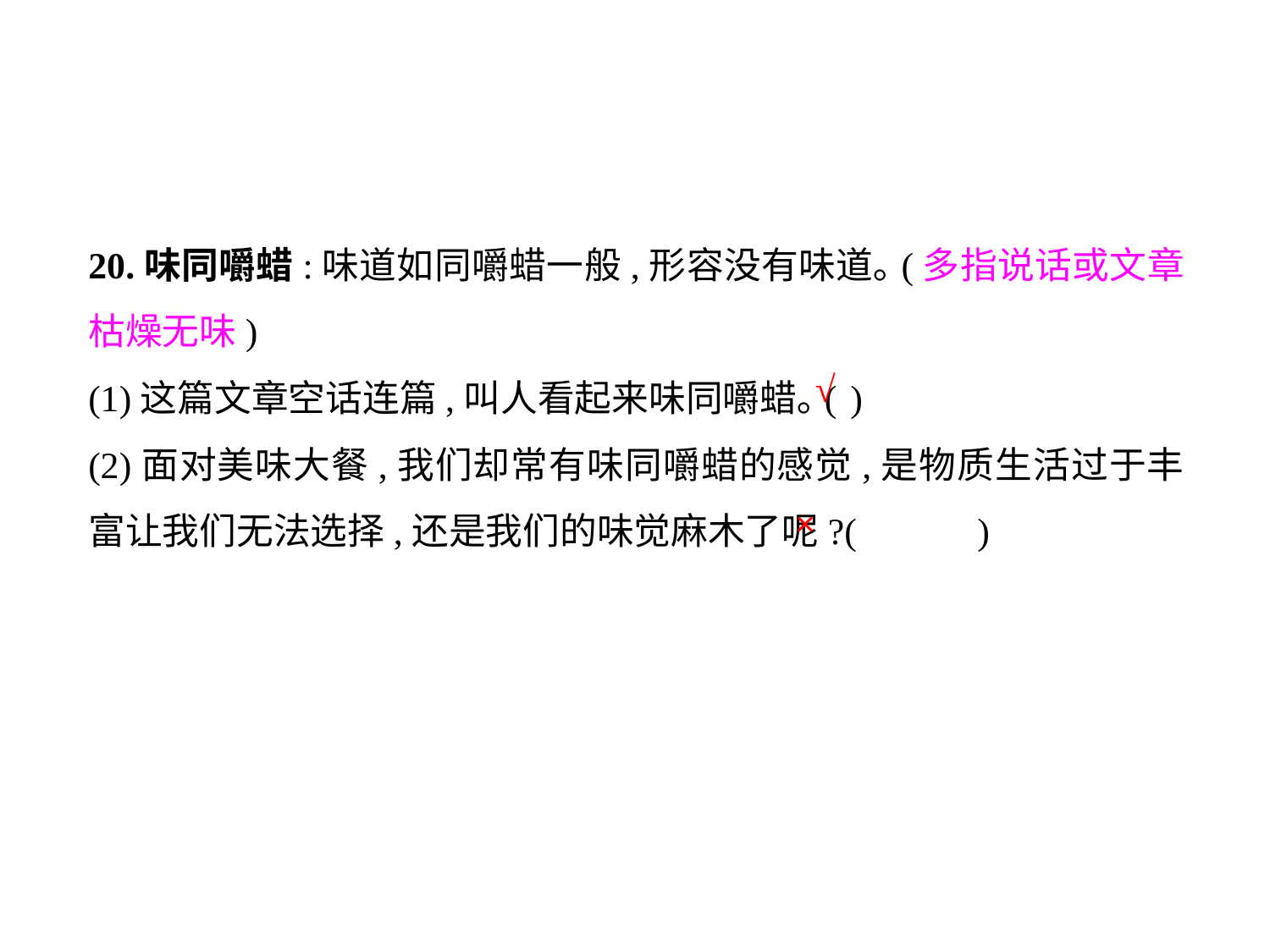

20.味同嚼蜡:味道如同嚼蜡一般,形容没有味道｡(多指说话或文章枯燥无味)
(1)这篇文章空话连篇,叫人看起来味同嚼蜡｡(	)
(2)面对美味大餐,我们却常有味同嚼蜡的感觉,是物质生活过于丰富让我们无法选择,还是我们的味觉麻木了呢?(	)
√
×